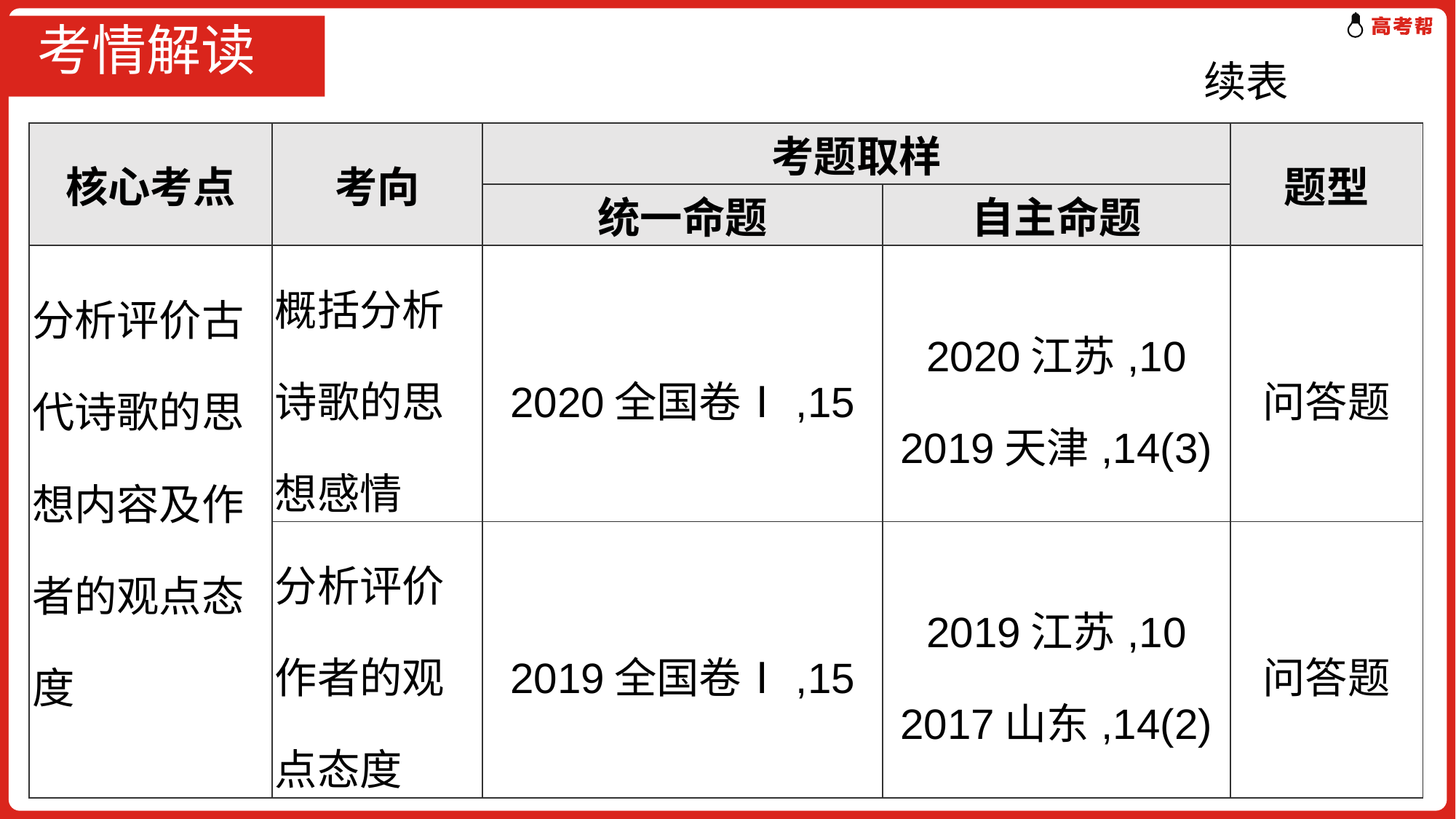

# 考情解读
续表
| 核心考点 | 考向 | 考题取样 |  | 题型 |
| --- | --- | --- | --- | --- |
|  |  | 统一命题 | 自主命题 |  |
| 分析评价古代诗歌的思想内容及作者的观点态度 | 概括分析诗歌的思想感情 | 2020全国卷Ⅰ,15 | 2020江苏,10 2019天津,14(3) | 问答题 |
|  | 分析评价作者的观点态度 | 2019全国卷Ⅰ,15 | 2019江苏,10 2017山东,14(2) | 问答题 |